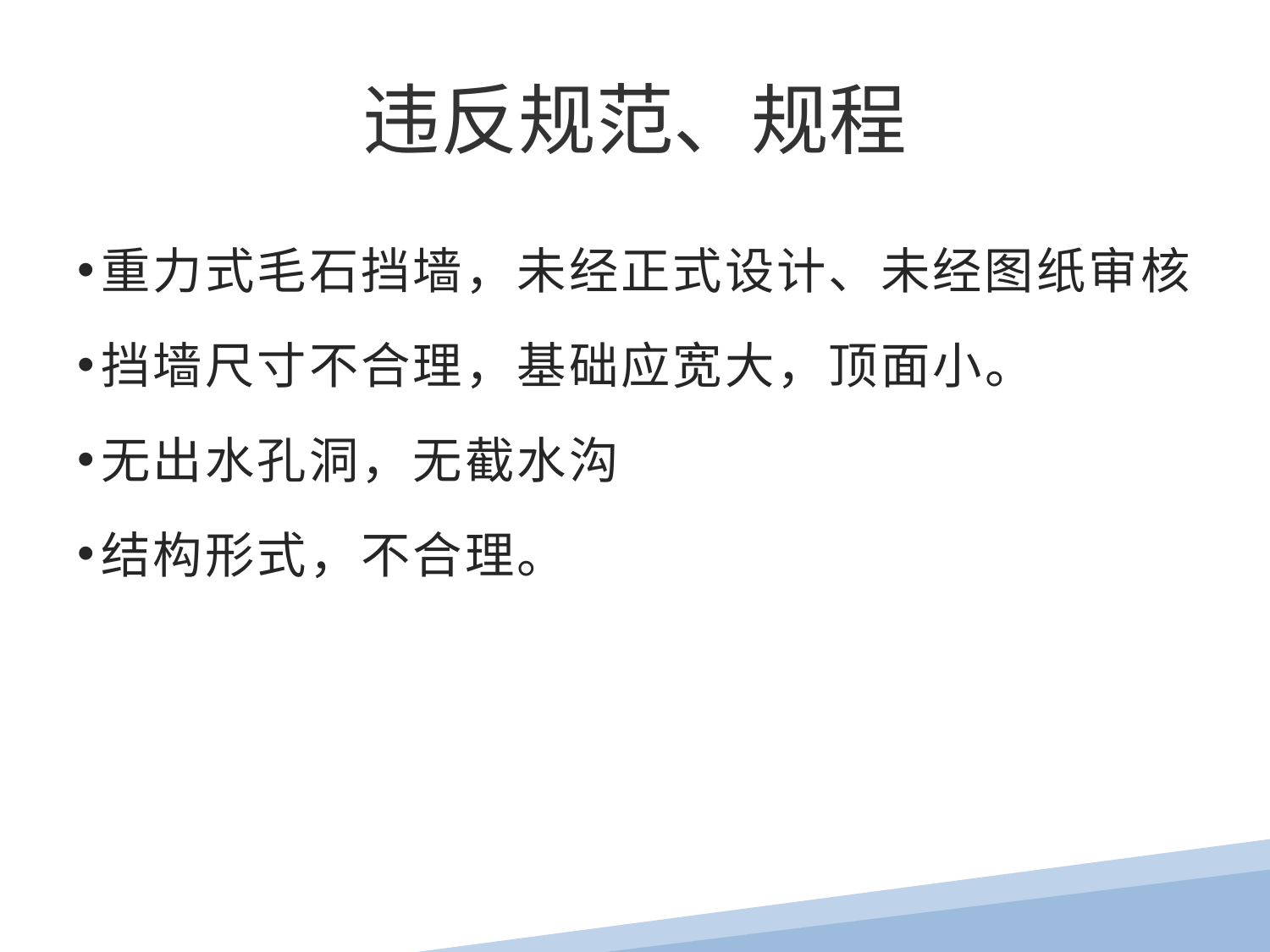

违反规范、规程
重力式毛石挡墙，未经正式设计、未经图纸审核
挡墙尺寸不合理，基础应宽大，顶面小。
无出水孔洞，无截水沟
结构形式，不合理。